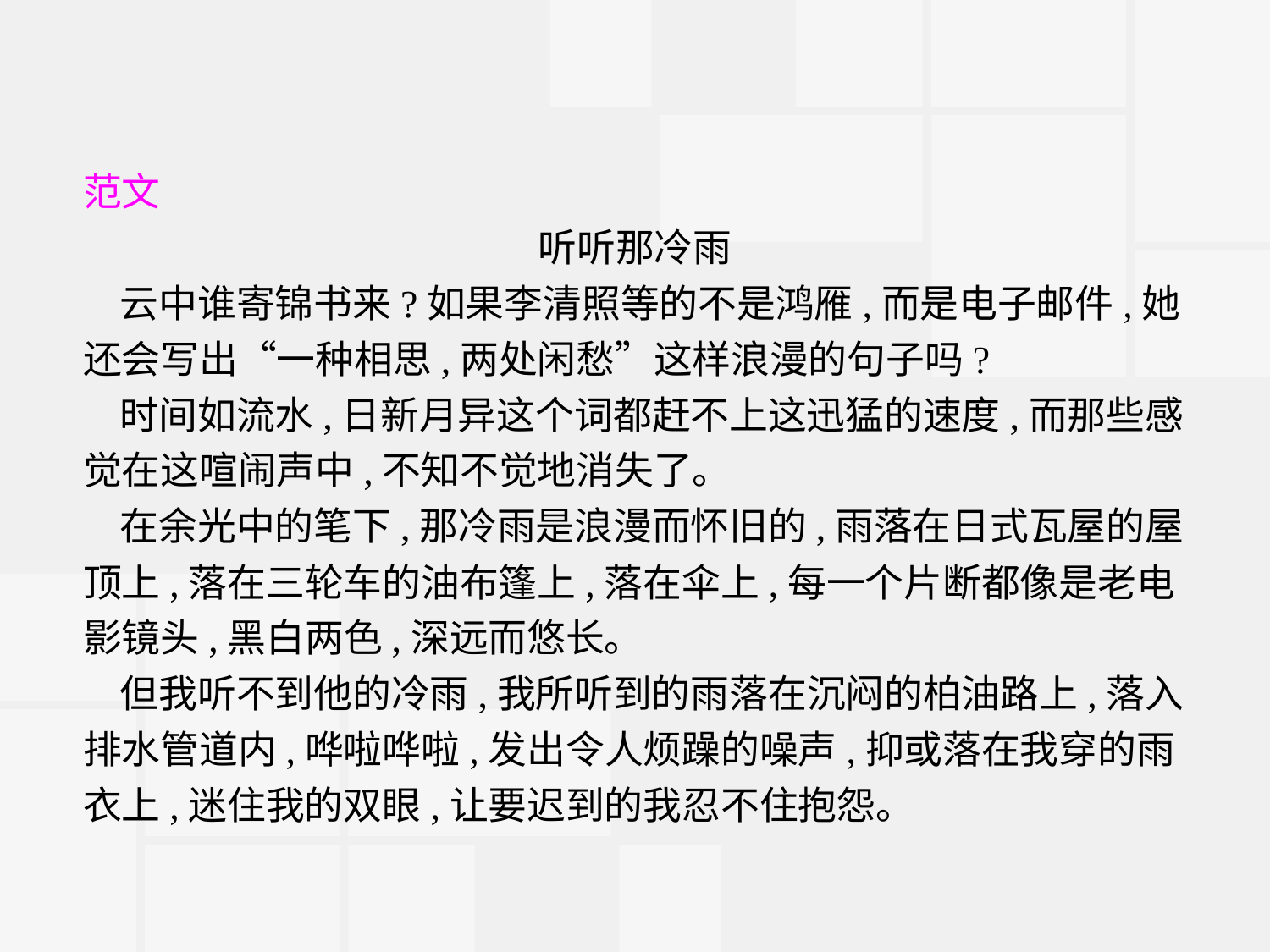

范文
听听那冷雨
云中谁寄锦书来?如果李清照等的不是鸿雁,而是电子邮件,她还会写出“一种相思,两处闲愁”这样浪漫的句子吗?
时间如流水,日新月异这个词都赶不上这迅猛的速度,而那些感觉在这喧闹声中,不知不觉地消失了。
在余光中的笔下,那冷雨是浪漫而怀旧的,雨落在日式瓦屋的屋顶上,落在三轮车的油布篷上,落在伞上,每一个片断都像是老电影镜头,黑白两色,深远而悠长。
但我听不到他的冷雨,我所听到的雨落在沉闷的柏油路上,落入排水管道内,哗啦哗啦,发出令人烦躁的噪声,抑或落在我穿的雨衣上,迷住我的双眼,让要迟到的我忍不住抱怨。